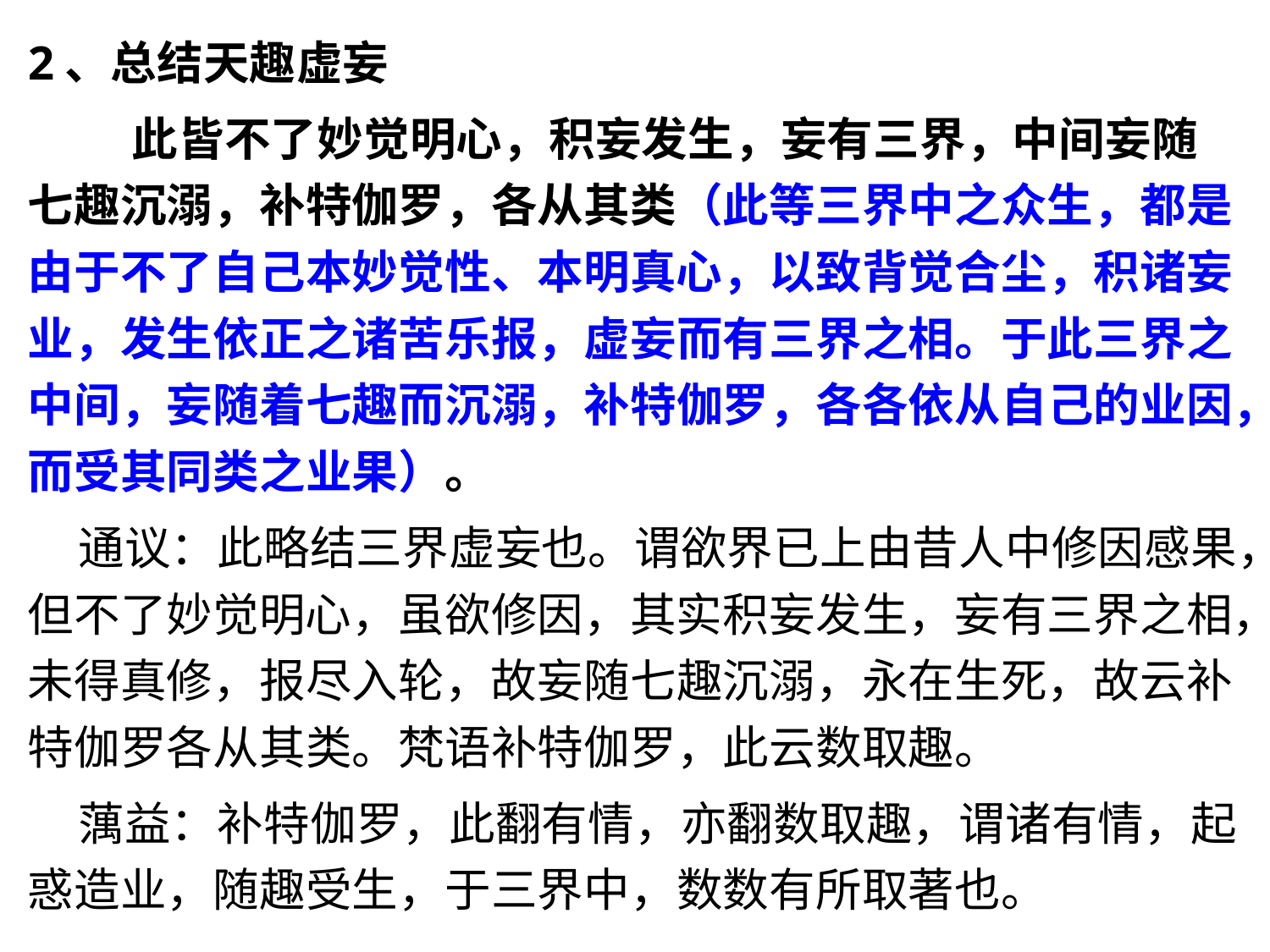

2、总结天趣虚妄
         此皆不了妙觉明心，积妄发生，妄有三界，中间妄随七趣沉溺，补特伽罗，各从其类（此等三界中之众生，都是由于不了自己本妙觉性、本明真心，以致背觉合尘，积诸妄业，发生依正之诸苦乐报，虚妄而有三界之相。于此三界之中间，妄随着七趣而沉溺，补特伽罗，各各依从自己的业因，而受其同类之业果）。
    通议：此略结三界虚妄也。谓欲界已上由昔人中修因感果，但不了妙觉明心，虽欲修因，其实积妄发生，妄有三界之相，未得真修，报尽入轮，故妄随七趣沉溺，永在生死，故云补特伽罗各从其类。梵语补特伽罗，此云数取趣。
    蕅益：补特伽罗，此翻有情，亦翻数取趣，谓诸有情，起惑造业，随趣受生，于三界中，数数有所取著也。